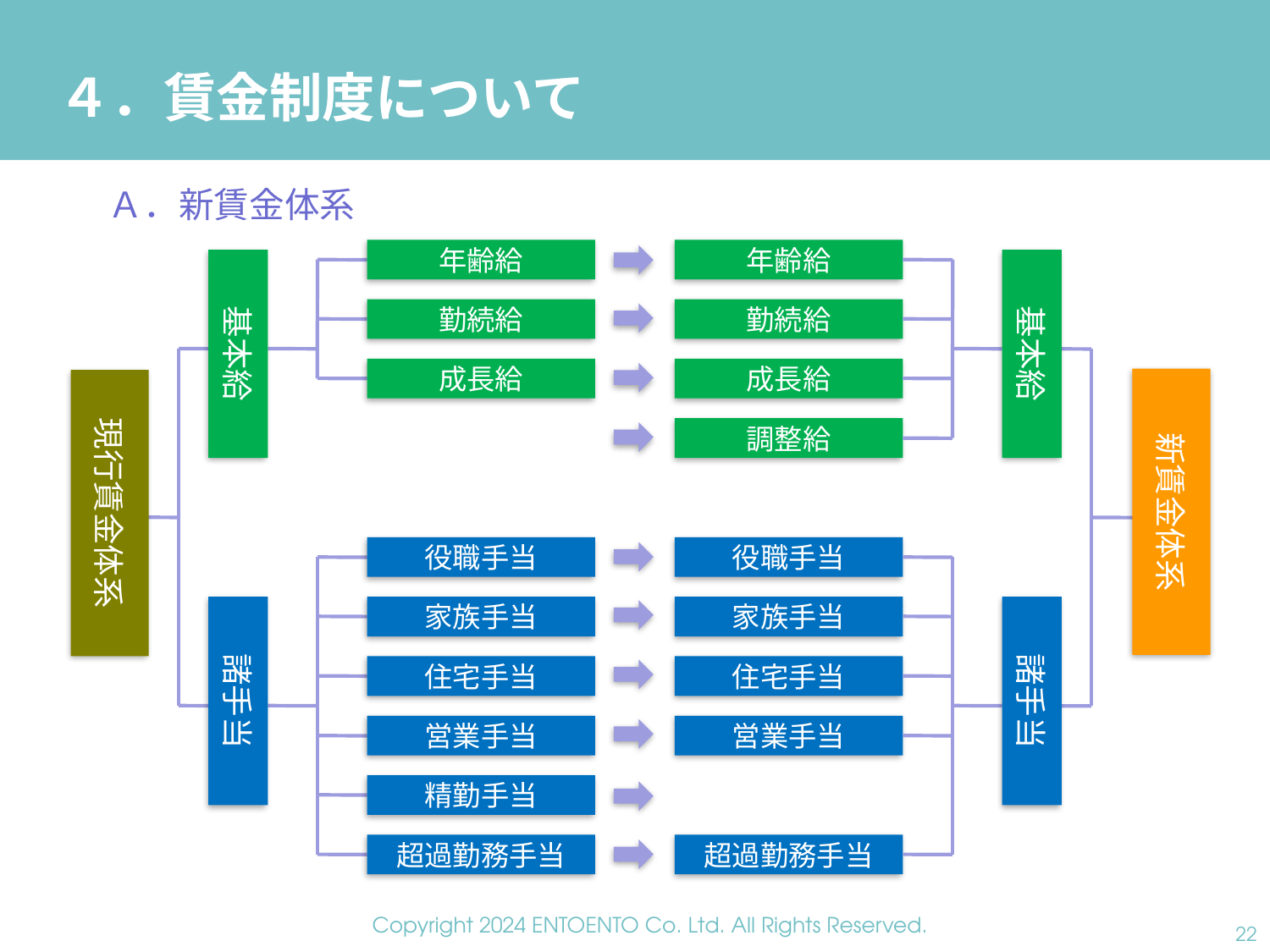

# ４．賃金制度について
Ａ．新賃金体系
年齢給
勤続給
成長給
役職手当
家族手当
住宅手当
営業手当
精勤手当
超過勤務手当
年齢給

基本給
現行賃金体系
諸手当
基本給
勤続給

成長給

新賃金体系
調整給

役職手当

家族手当
諸手当

住宅手当

営業手当

超過勤務手当

Copyright 2024 ENTOENTO Co. Ltd. All Rights Reserved.
22